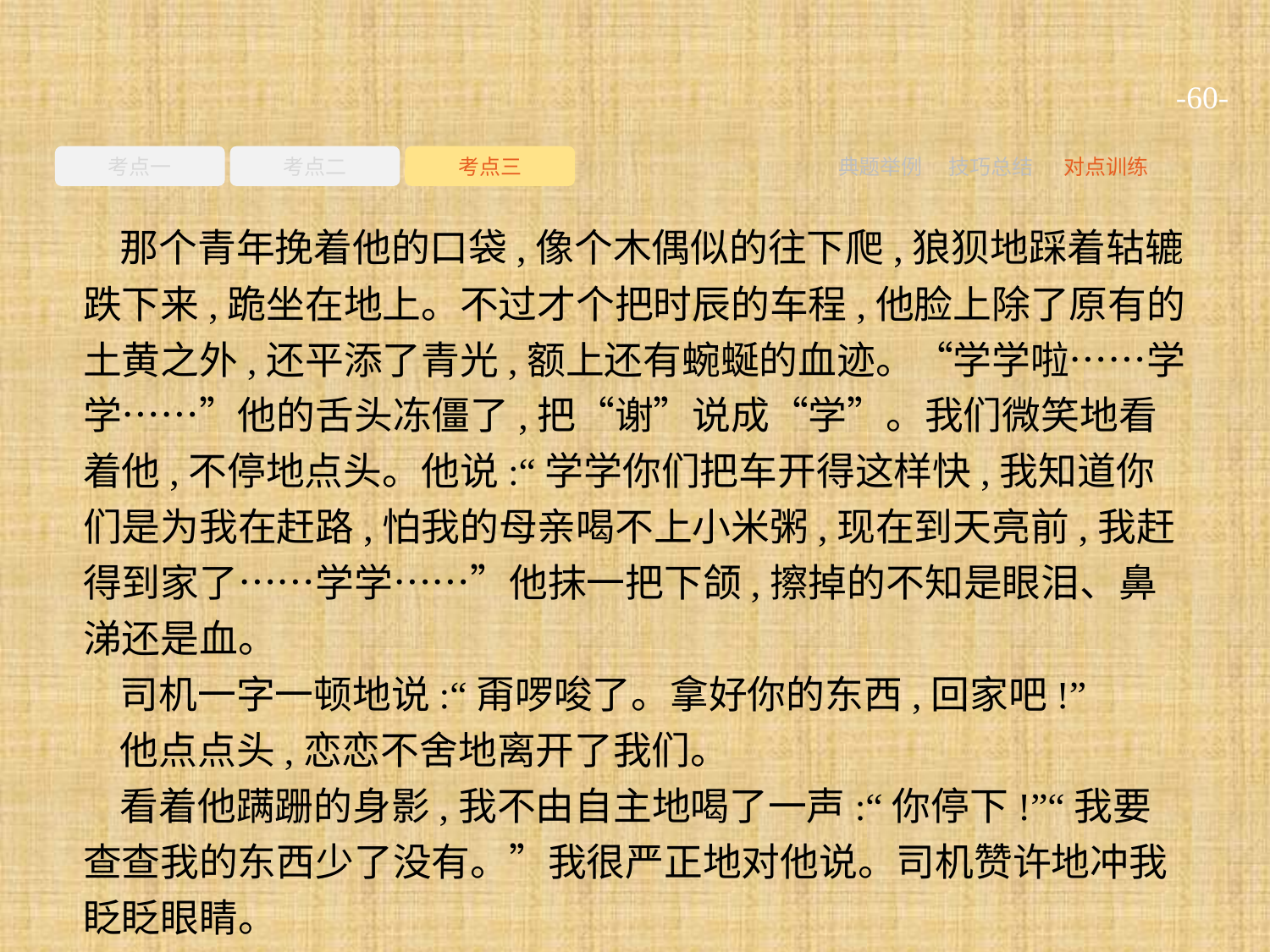

-60-
考点一
考点二
考点三
典题举例
技巧总结
对点训练
那个青年挽着他的口袋,像个木偶似的往下爬,狼狈地踩着轱辘跌下来,跪坐在地上。不过才个把时辰的车程,他脸上除了原有的土黄之外,还平添了青光,额上还有蜿蜒的血迹。“学学啦……学学……”他的舌头冻僵了,把“谢”说成“学”。我们微笑地看着他,不停地点头。他说:“学学你们把车开得这样快,我知道你们是为我在赶路,怕我的母亲喝不上小米粥,现在到天亮前,我赶得到家了……学学……”他抹一把下颌,擦掉的不知是眼泪、鼻涕还是血。
司机一字一顿地说:“甭啰唆了。拿好你的东西,回家吧!”
他点点头,恋恋不舍地离开了我们。
看着他蹒跚的身影,我不由自主地喝了一声:“你停下!”“我要查查我的东西少了没有。”我很严正地对他说。司机赞许地冲我眨眨眼睛。